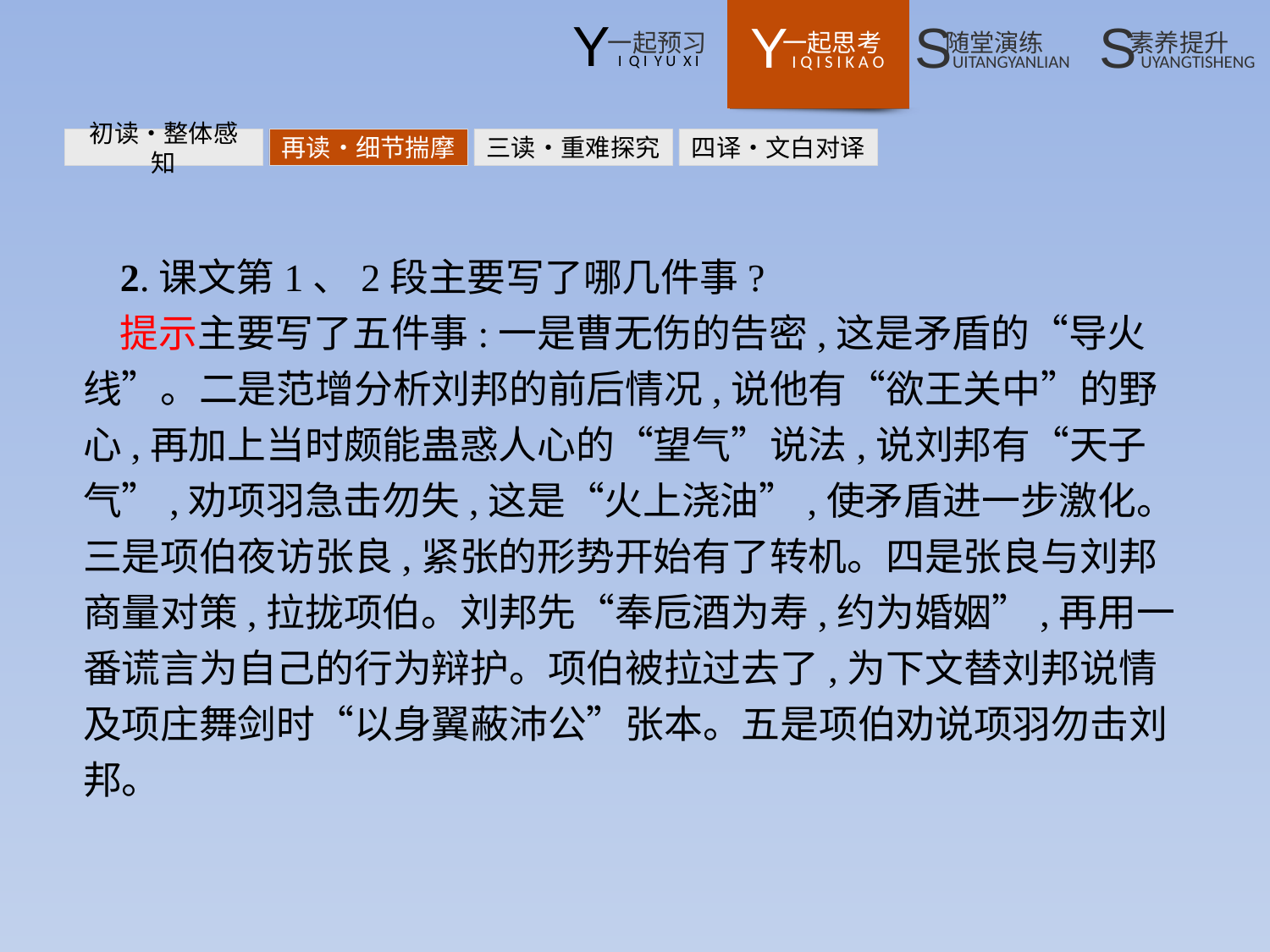

初读•整体感知
再读•细节揣摩
三读•重难探究
四译•文白对译
2.课文第1、2段主要写了哪几件事?
提示主要写了五件事:一是曹无伤的告密,这是矛盾的“导火线”。二是范增分析刘邦的前后情况,说他有“欲王关中”的野心,再加上当时颇能蛊惑人心的“望气”说法,说刘邦有“天子气”,劝项羽急击勿失,这是“火上浇油”,使矛盾进一步激化。三是项伯夜访张良,紧张的形势开始有了转机。四是张良与刘邦商量对策,拉拢项伯。刘邦先“奉卮酒为寿,约为婚姻”,再用一番谎言为自己的行为辩护。项伯被拉过去了,为下文替刘邦说情及项庄舞剑时“以身翼蔽沛公”张本。五是项伯劝说项羽勿击刘邦。